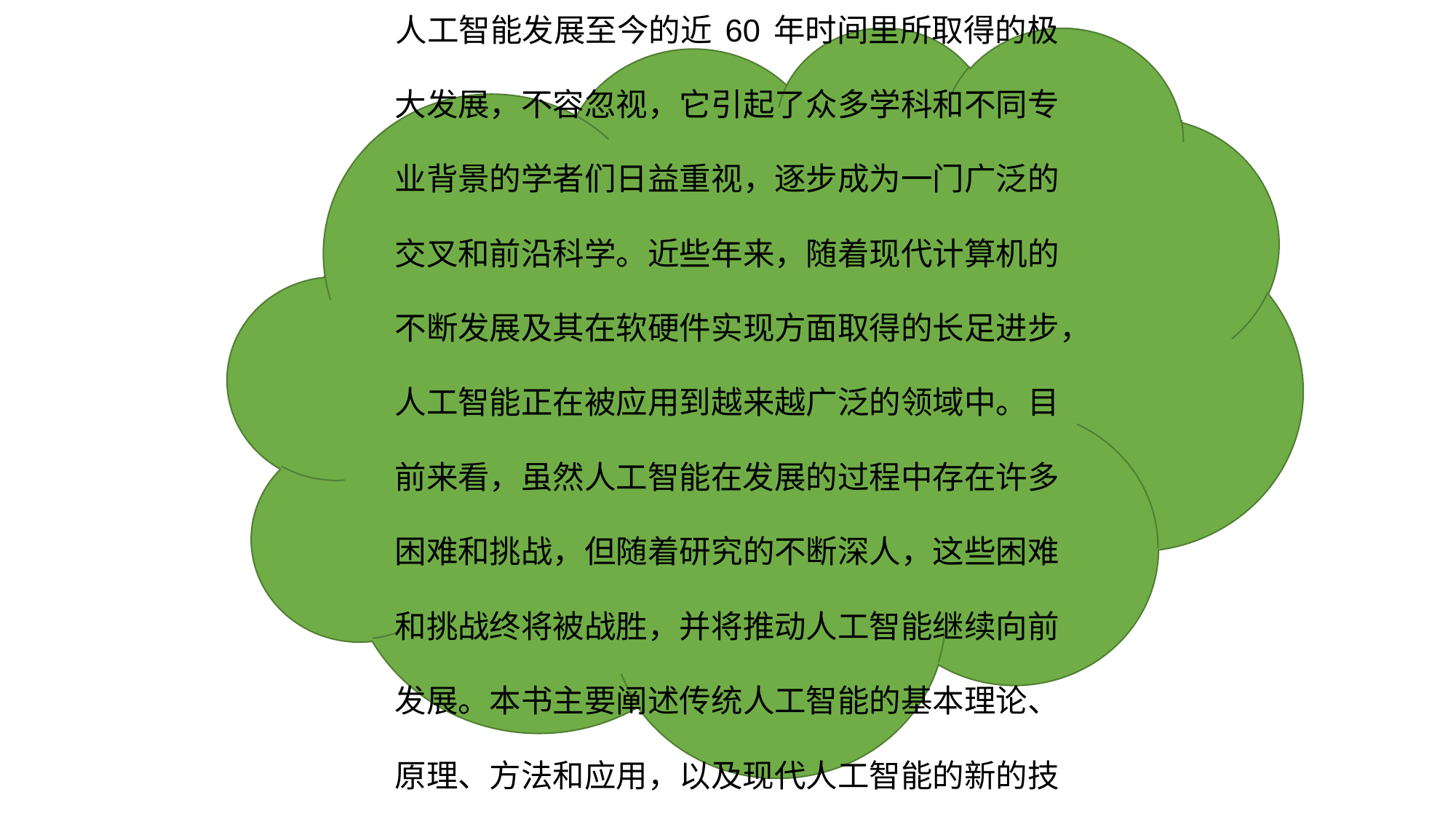

自1956年人工智能的概念被第一次提及，人工智能发展至今的近60年时间里所取得的极大发展，不容忽视，它引起了众多学科和不同专业背景的学者们日益重视，逐步成为一门广泛的交叉和前沿科学。近些年来，随着现代计算机的不断发展及其在软硬件实现方面取得的长足进步，人工智能正在被应用到越来越广泛的领域中。目前来看，虽然人工智能在发展的过程中存在许多困难和挑战，但随着研究的不断深人，这些困难和挑战终将被战胜，并将推动人工智能继续向前发展。本书主要阐述传统人工智能的基本理论、原理、方法和应用，以及现代人工智能的新的技术与方法。